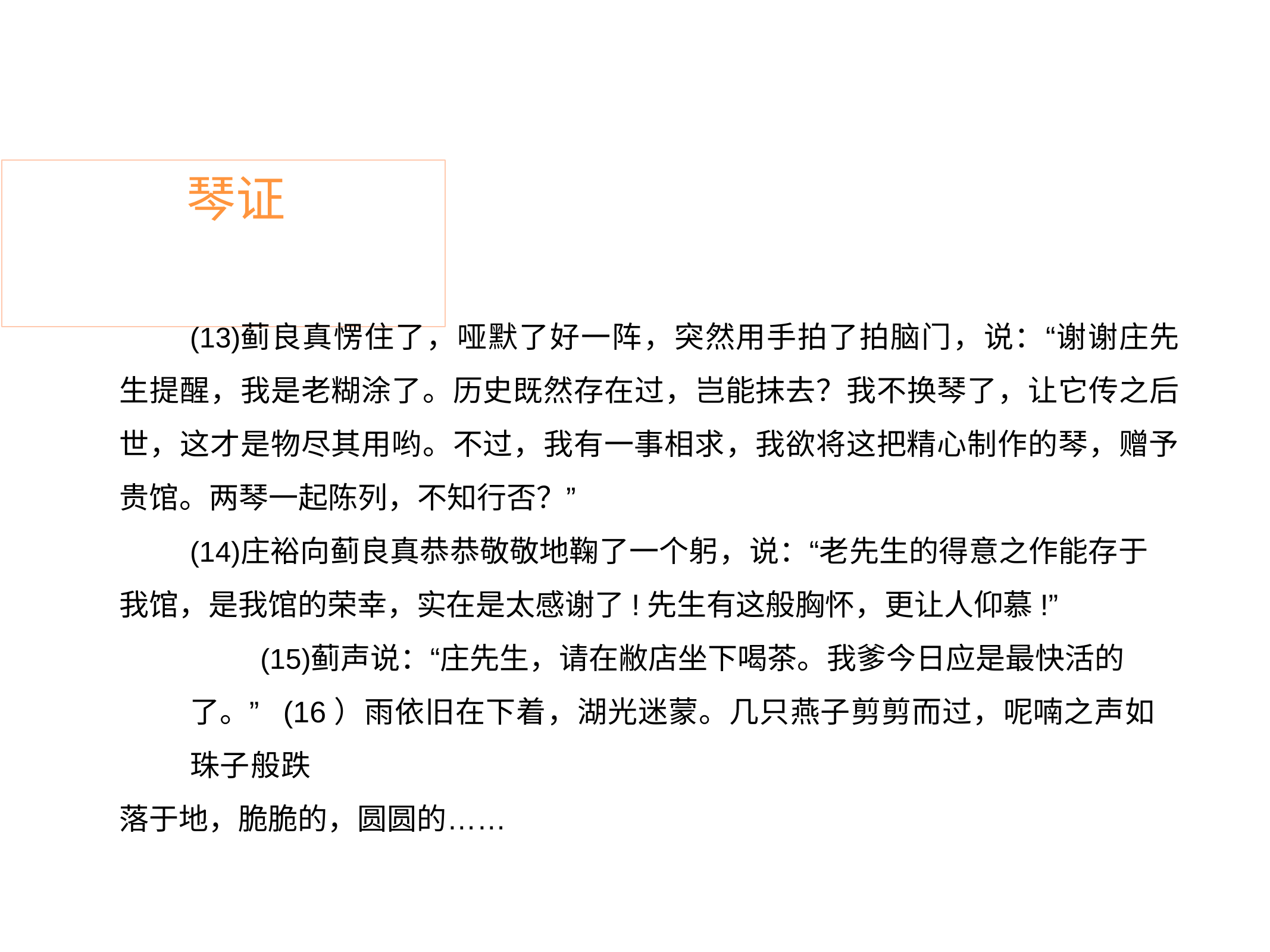

# 琴证
蓟良真愣住了，哑默了好一阵，突然用手拍了拍脑门，说：“谢谢庄先 生提醒，我是老糊涂了。历史既然存在过，岂能抹去？我不换琴了，让它传之后 世，这才是物尽其用哟。不过，我有一事相求，我欲将这把精心制作的琴，赠予 贵馆。两琴一起陈列，不知行否？”
庄裕向蓟良真恭恭敬敬地鞠了一个躬，说：“老先生的得意之作能存于 我馆，是我馆的荣幸，实在是太感谢了!先生有这般胸怀，更让人仰慕!”
蓟声说：“庄先生，请在敝店坐下喝茶。我爹今日应是最快活的了。”  (16）雨依旧在下着，湖光迷蒙。几只燕子剪剪而过，呢喃之声如珠子般跌
落于地，脆脆的，圆圆的……